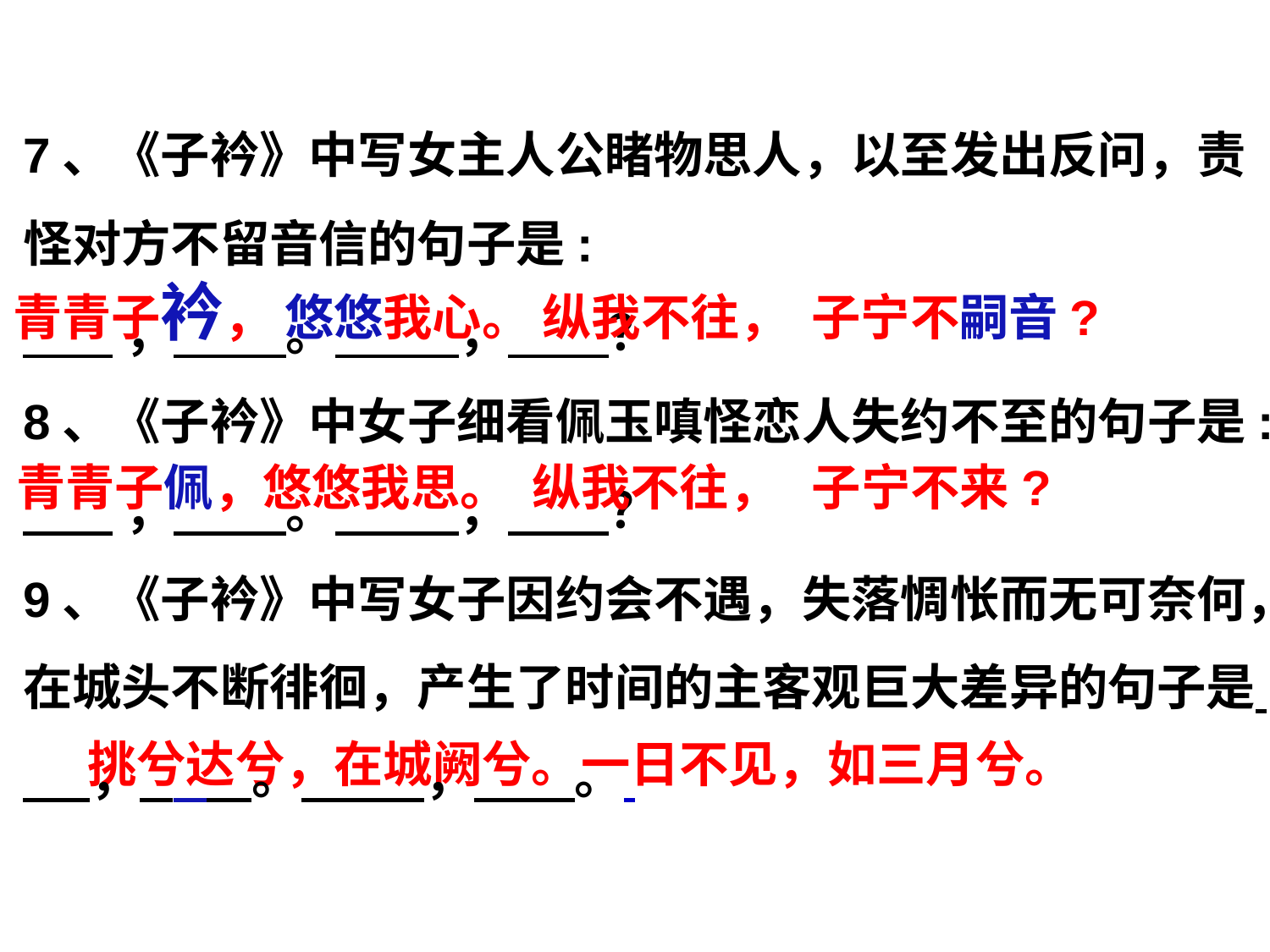

7、《子衿》中写女主人公睹物思人，以至发出反问，责怪对方不留音信的句子是:
        ，          。           ，         ？
8、《子衿》中女子细看佩玉嗔怪恋人失约不至的句子是:
        ，          。           ，         ？
9、《子衿》中写女子因约会不遇，失落惆怅而无可奈何，在城头不断徘徊，产生了时间的主客观巨大差异的句子是        ，          。           ，         。
青青子衿， 悠悠我心。 纵我不往，  子宁不嗣音?
青青子佩，悠悠我思。  纵我不往，   子宁不来?
挑兮达兮，在城阙兮。一日不见，如三月兮。